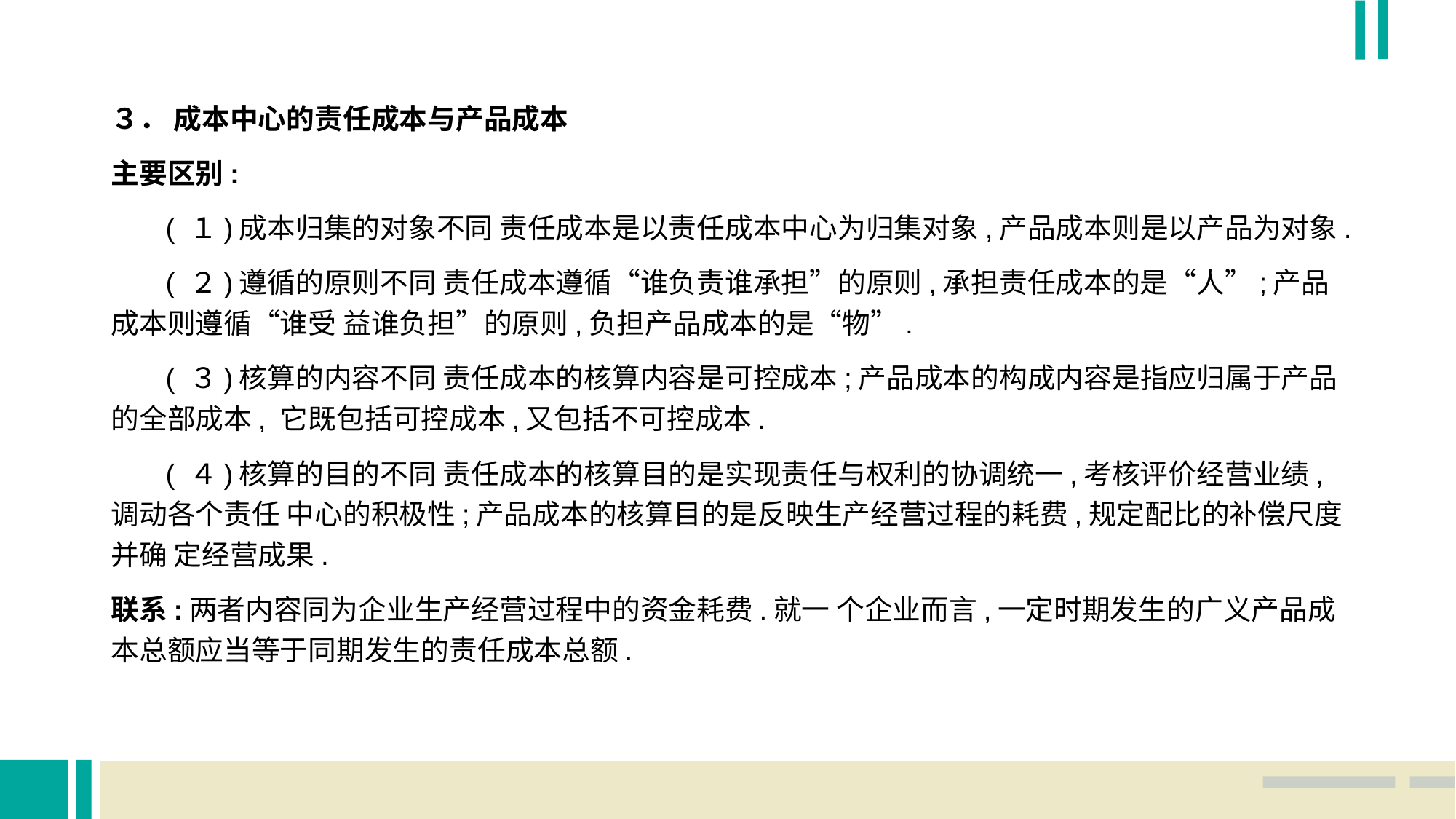

３． 成本中心的责任成本与产品成本
主要区别:
       ( １)成本归集的对象不同 责任成本是以责任成本中心为归集对象,产品成本则是以产品为对象.
       ( ２)遵循的原则不同 责任成本遵循“谁负责谁承担”的原则,承担责任成本的是“人”;产品成本则遵循“谁受 益谁负担”的原则,负担产品成本的是“物”.
       ( ３)核算的内容不同 责任成本的核算内容是可控成本;产品成本的构成内容是指应归属于产品的全部成本, 它既包括可控成本,又包括不可控成本.
       ( ４)核算的目的不同 责任成本的核算目的是实现责任与权利的协调统一,考核评价经营业绩,调动各个责任 中心的积极性;产品成本的核算目的是反映生产经营过程的耗费,规定配比的补偿尺度并确 定经营成果.
联系:两者内容同为企业生产经营过程中的资金耗费.就一 个企业而言,一定时期发生的广义产品成本总额应当等于同期发生的责任成本总额.